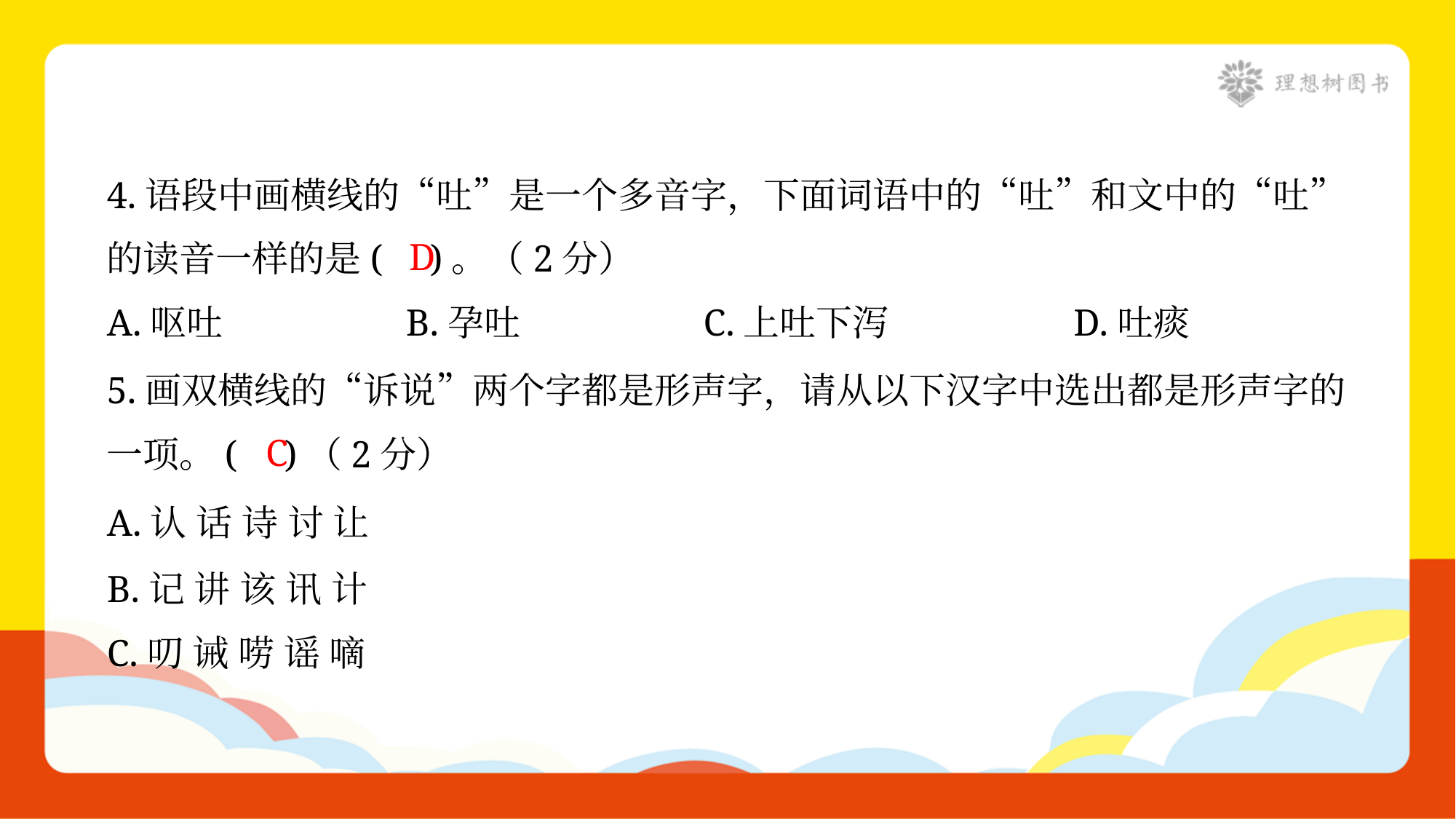

4.语段中画横线的“吐”是一个多音字，下面词语中的“吐”和文中的“吐”
的读音一样的是(     )。（2分）
D
A.呕吐	B.孕吐	C.上吐下泻	D.吐痰
5.画双横线的“诉说”两个字都是形声字，请从以下汉字中选出都是形声字的
一项。(     )（2分）
C
A.认 话 诗 讨 让
B.记 讲 该 讯 计
C.叨 诫 唠 谣 嘀